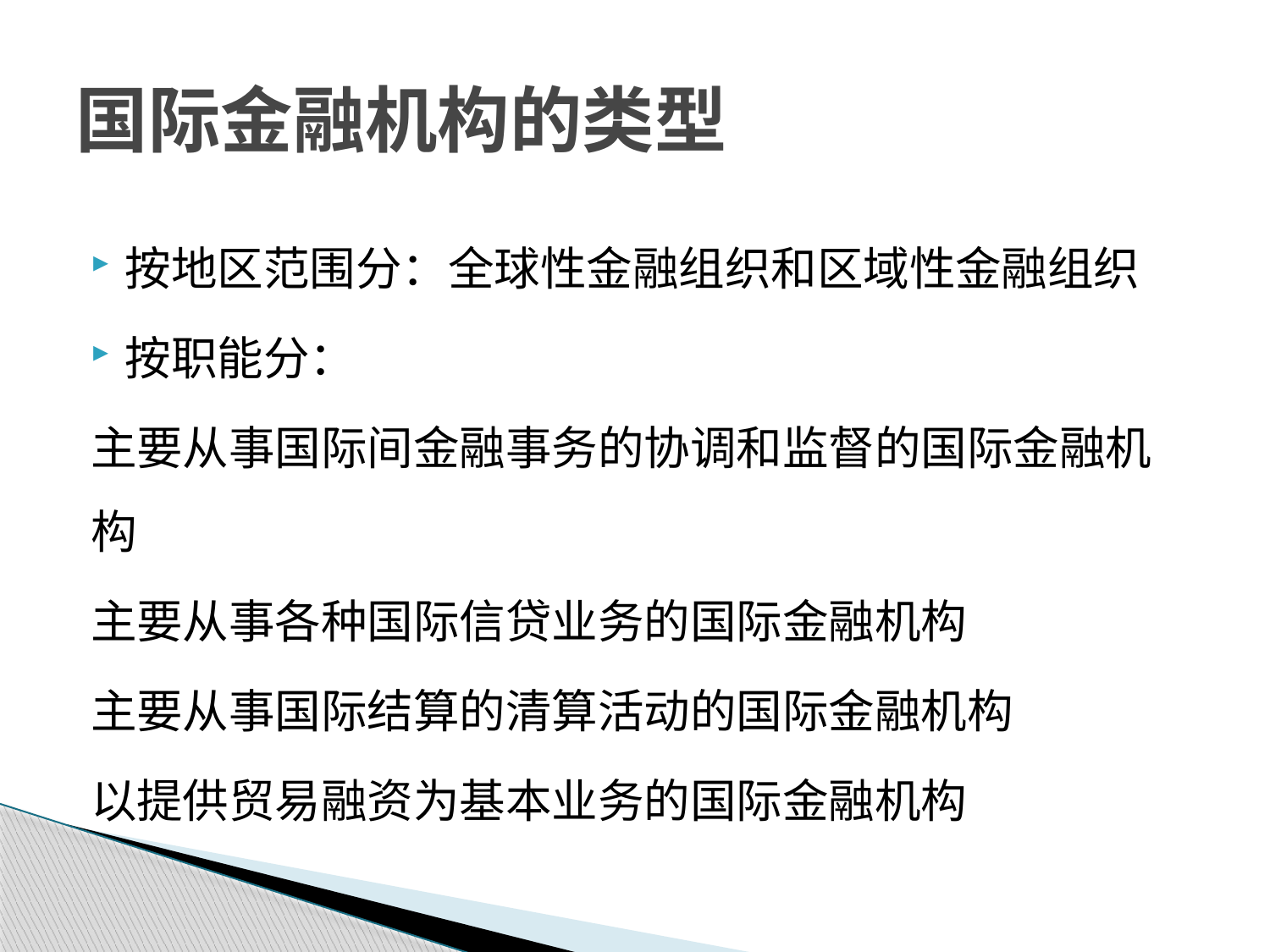

# 国际金融机构的类型
按地区范围分：全球性金融组织和区域性金融组织
按职能分：
主要从事国际间金融事务的协调和监督的国际金融机构
主要从事各种国际信贷业务的国际金融机构
主要从事国际结算的清算活动的国际金融机构
以提供贸易融资为基本业务的国际金融机构